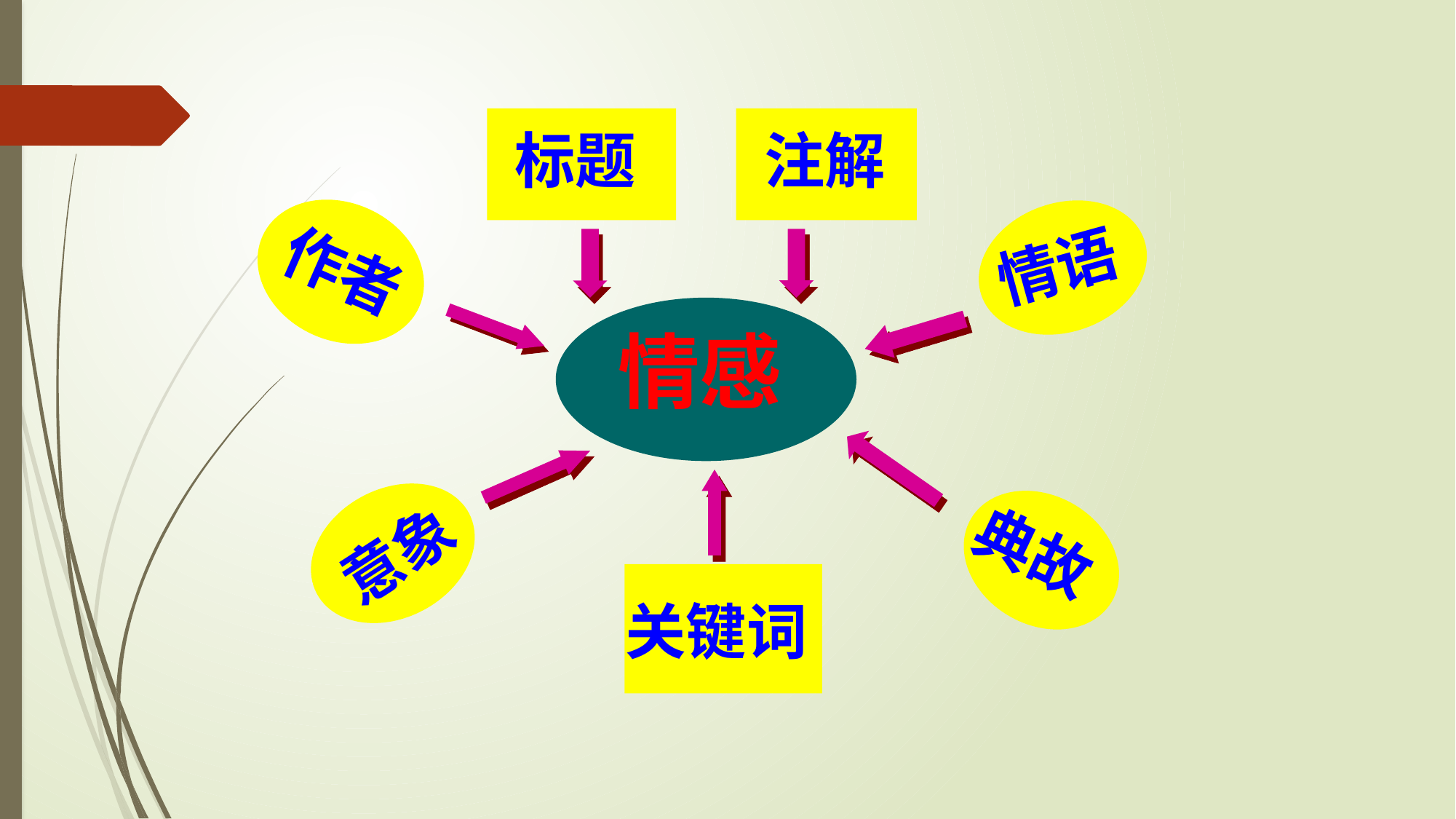

标题
注解

情语

作者

情感

意象
典故

关键词